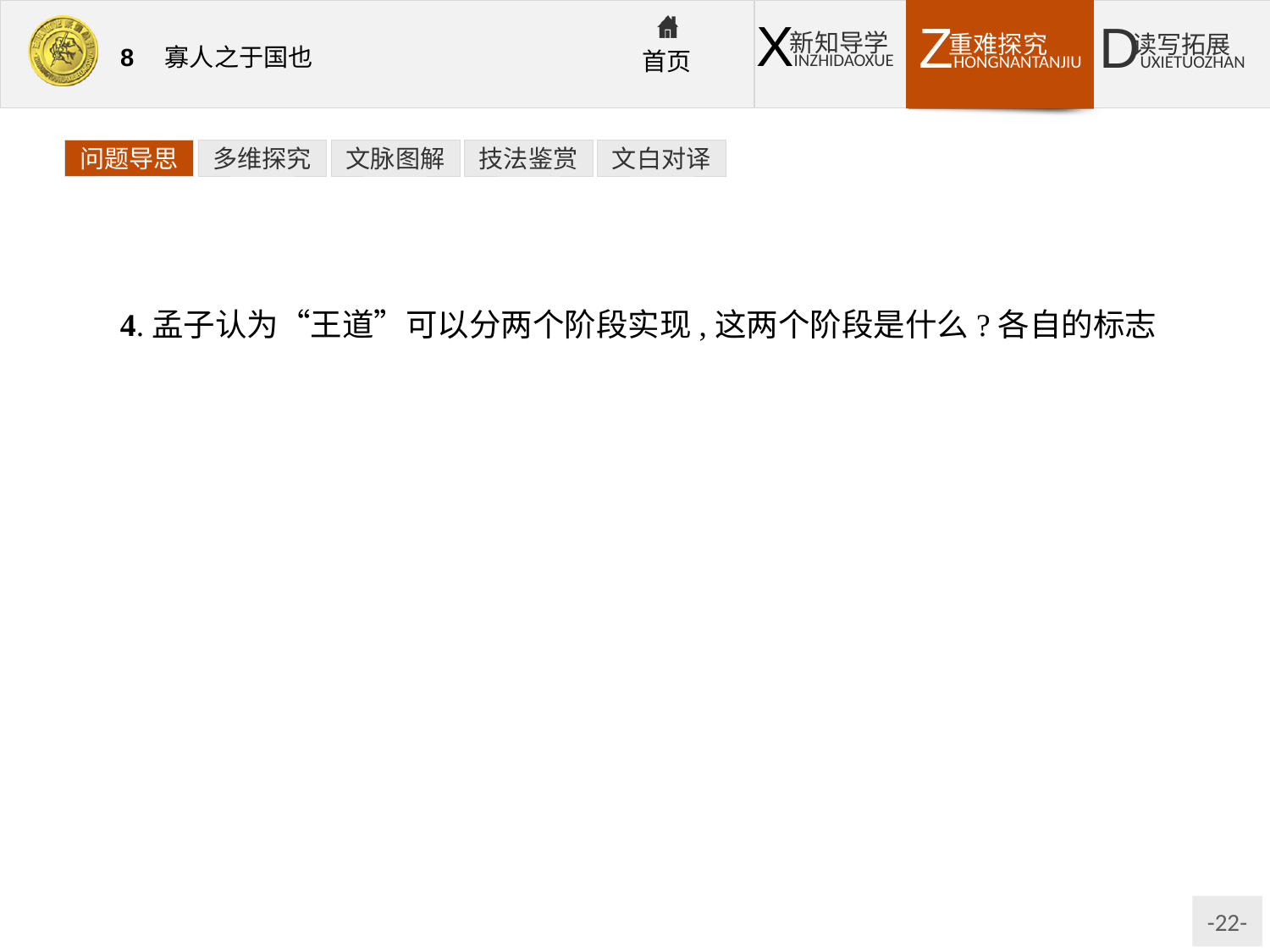

问题导思
多维探究
文脉图解
技法鉴赏
文白对译
4.孟子认为“王道”可以分两个阶段实现,这两个阶段是什么?各自的标志是什么?
提示:①重民时、节物用——养生丧死无憾——王道之始;②制恒产、行教化——实现温饱,尊老养老——王道之成。
知识窗
排比论证,就是用排比的形式来议论说理。好处是使语言气势磅礴,能让论据充分,论证有力。使用排比论证,要注意所用的事例是同一问题的不同侧面,要有相当的覆盖面,事例排列要合理有序,符合人们的认知规律。